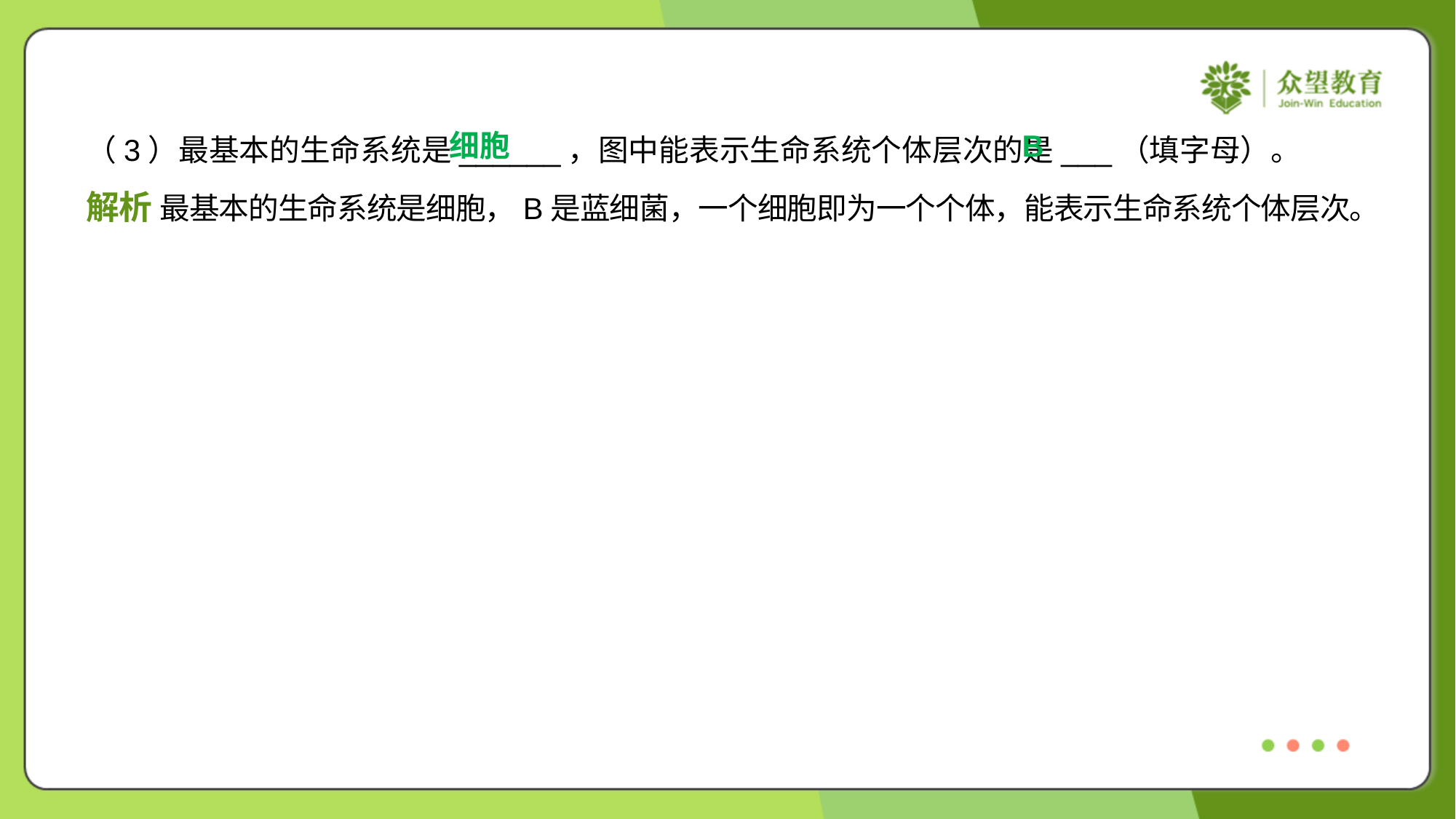

细胞
B
（3）最基本的生命系统是______，图中能表示生命系统个体层次的是___（填字母）。
解析 最基本的生命系统是细胞，B是蓝细菌，一个细胞即为一个个体，能表示生命系统个体层次。